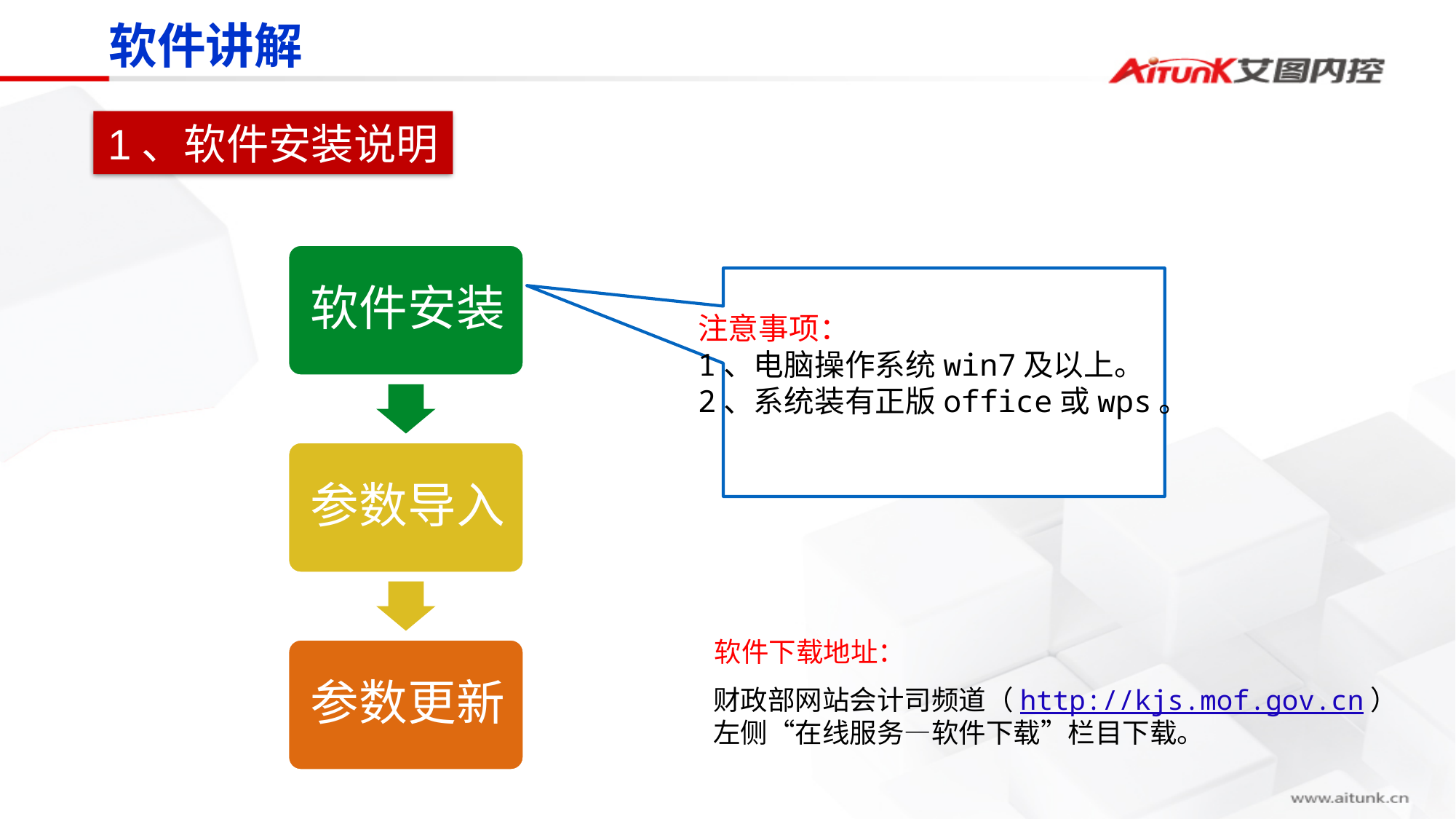

软件讲解

1、软件安装说明

软件安装

参数导入

参数更新
注意事项：
1、电脑操作系统win7及以上。
2、系统装有正版office或wps。

软件下载地址：
财政部网站会计司频道（http://kjs.mof.gov.cn）左侧“在线服务—软件下载”栏目下载。